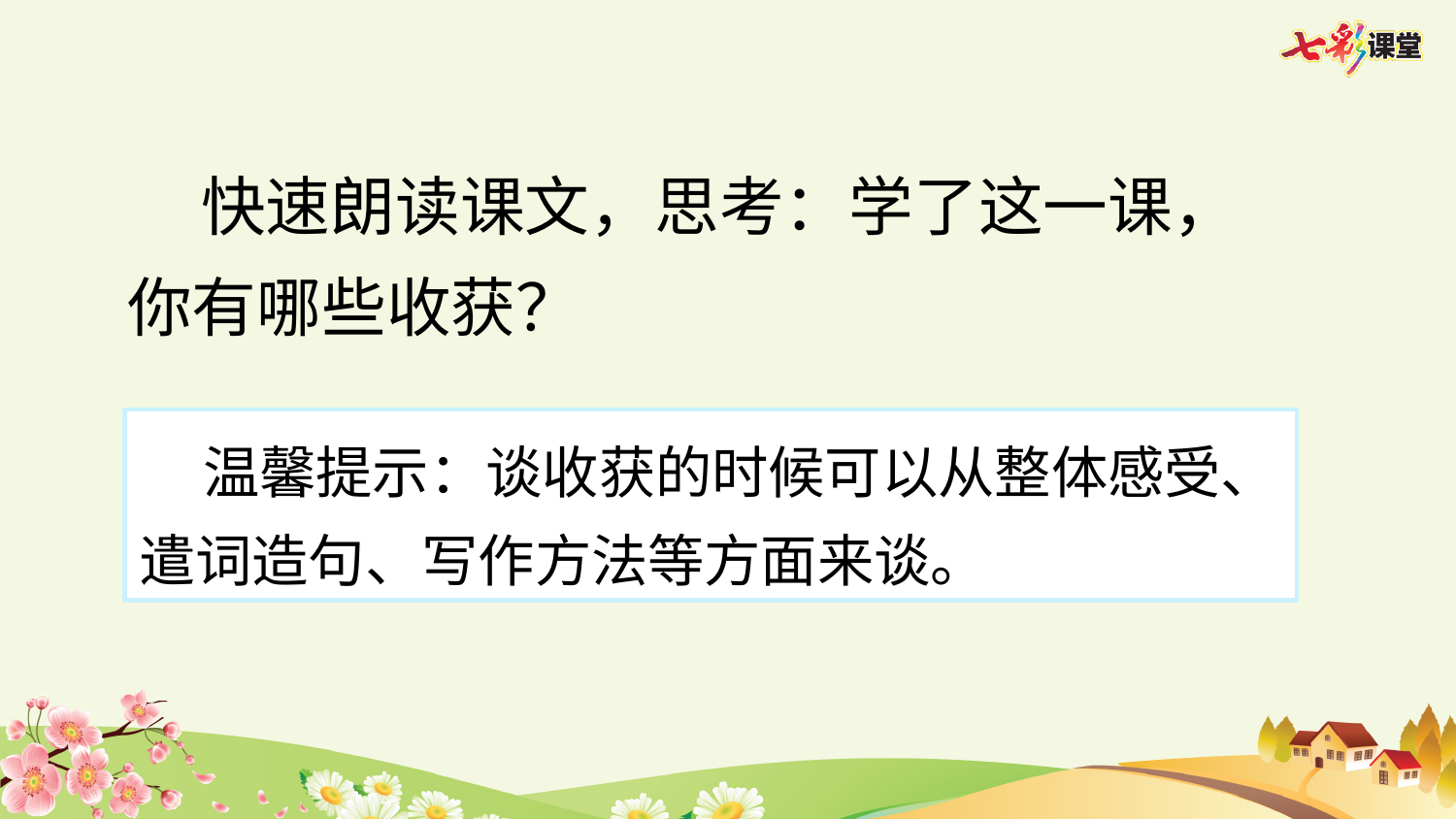

快速朗读课文，思考：学了这一课，你有哪些收获？
    温馨提示：谈收获的时候可以从整体感受、遣词造句、写作方法等方面来谈。